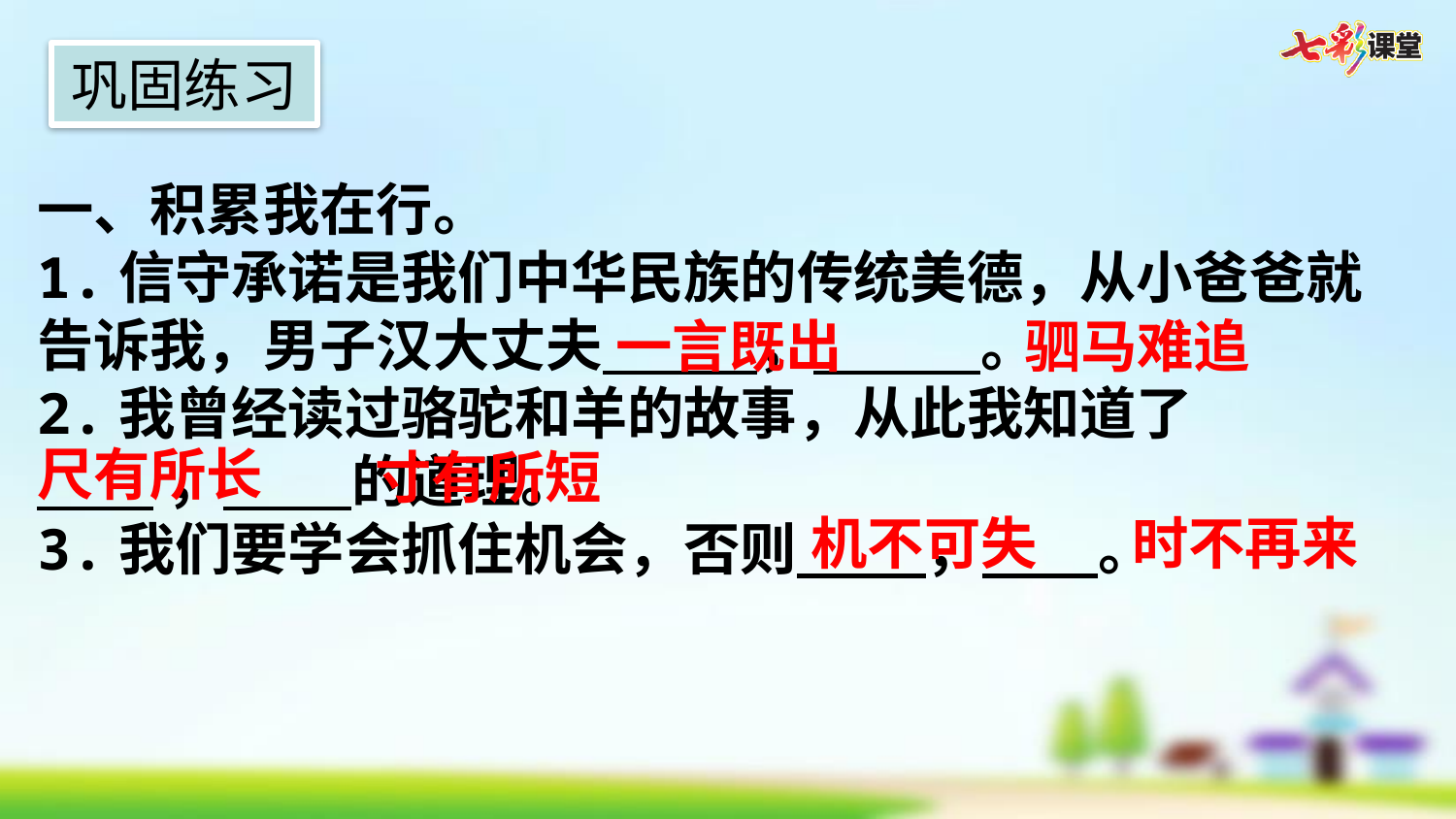

巩固练习
一、积累我在行。
1.信守承诺是我们中华民族的传统美德，从小爸爸就告诉我，男子汉大丈夫            ，             。
2.我曾经读过骆驼和羊的故事，从此我知道了
         ，          的道理。
3.我们要学会抓住机会，否则          ，         。
一言既出
驷马难追
尺有所长
寸有所短
机不可失
时不再来